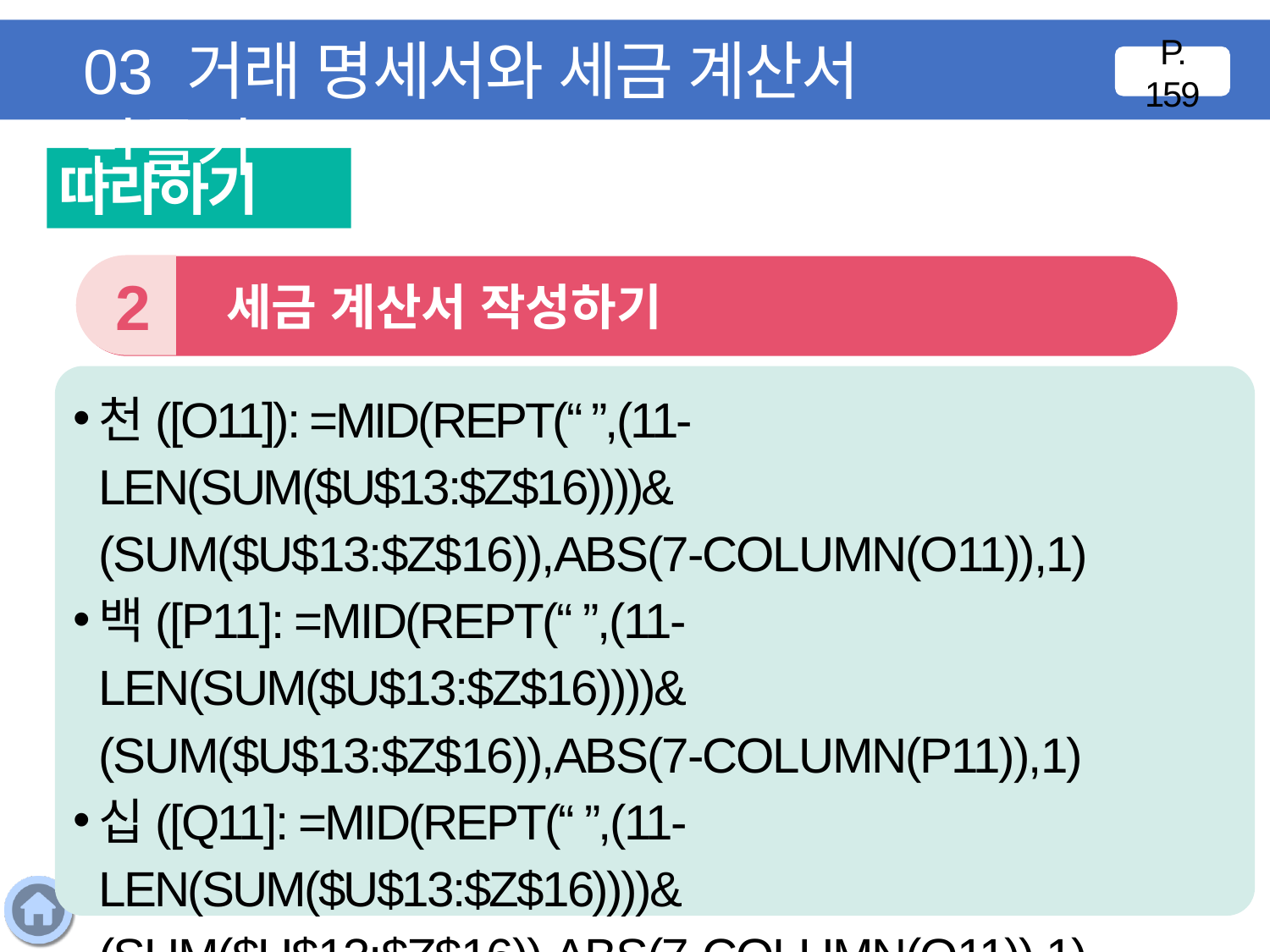

03 거래 명세서와 세금 계산서 만들기
P. 159
따라하기
2
        세금 계산서 작성하기
천([O11]): =MID(REPT(“ ”,(11-LEN(SUM($U$13:$Z$16))))&
(SUM($U$13:$Z$16)),ABS(7-COLUMN(O11)),1)
백([P11]: =MID(REPT(“ ”,(11-LEN(SUM($U$13:$Z$16))))&
(SUM($U$13:$Z$16)),ABS(7-COLUMN(P11)),1)
십([Q11]: =MID(REPT(“ ”,(11-LEN(SUM($U$13:$Z$16))))&
(SUM($U$13:$Z$16)),ABS(7-COLUMN(Q11)),1)
일([R11]): =MID(REPT(“ ”,(11-LEN(SUM($U$13:$Z$16))))&
(SUM($U$13:$Z$16)),ABS(7-COLUMN(R11)),1)